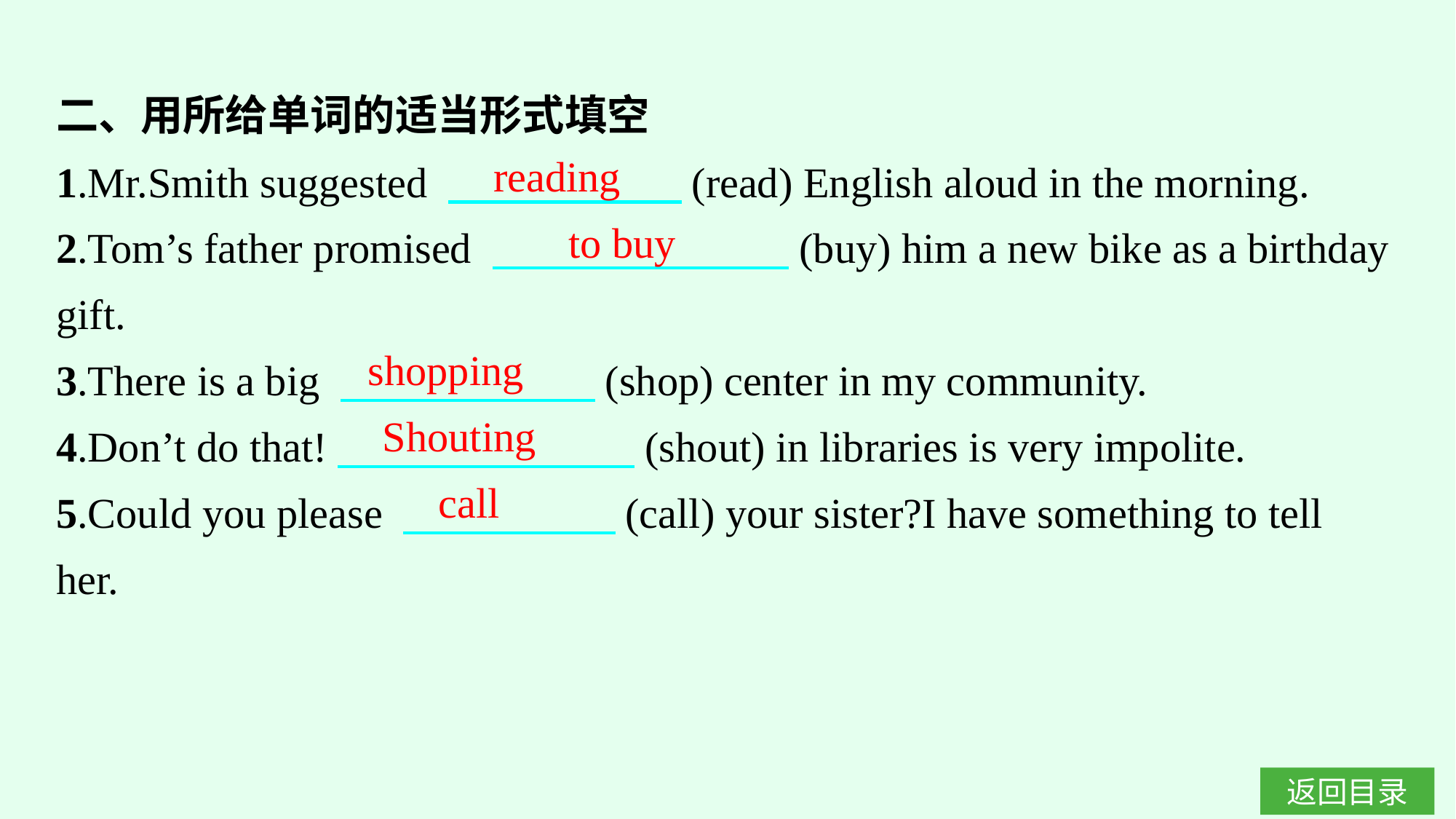

二、用所给单词的适当形式填空
1.Mr.Smith suggested 　　　　　 (read) English aloud in the morning.
2.Tom’s father promised 　　　　　　　(buy) him a new bike as a birthday gift.
3.There is a big 　　　　　　(shop) center in my community.
4.Don’t do that!　　　　　　　(shout) in libraries is very impolite.
5.Could you please 　　　　　(call) your sister?I have something to tell her.
reading
to buy
shopping
Shouting
call